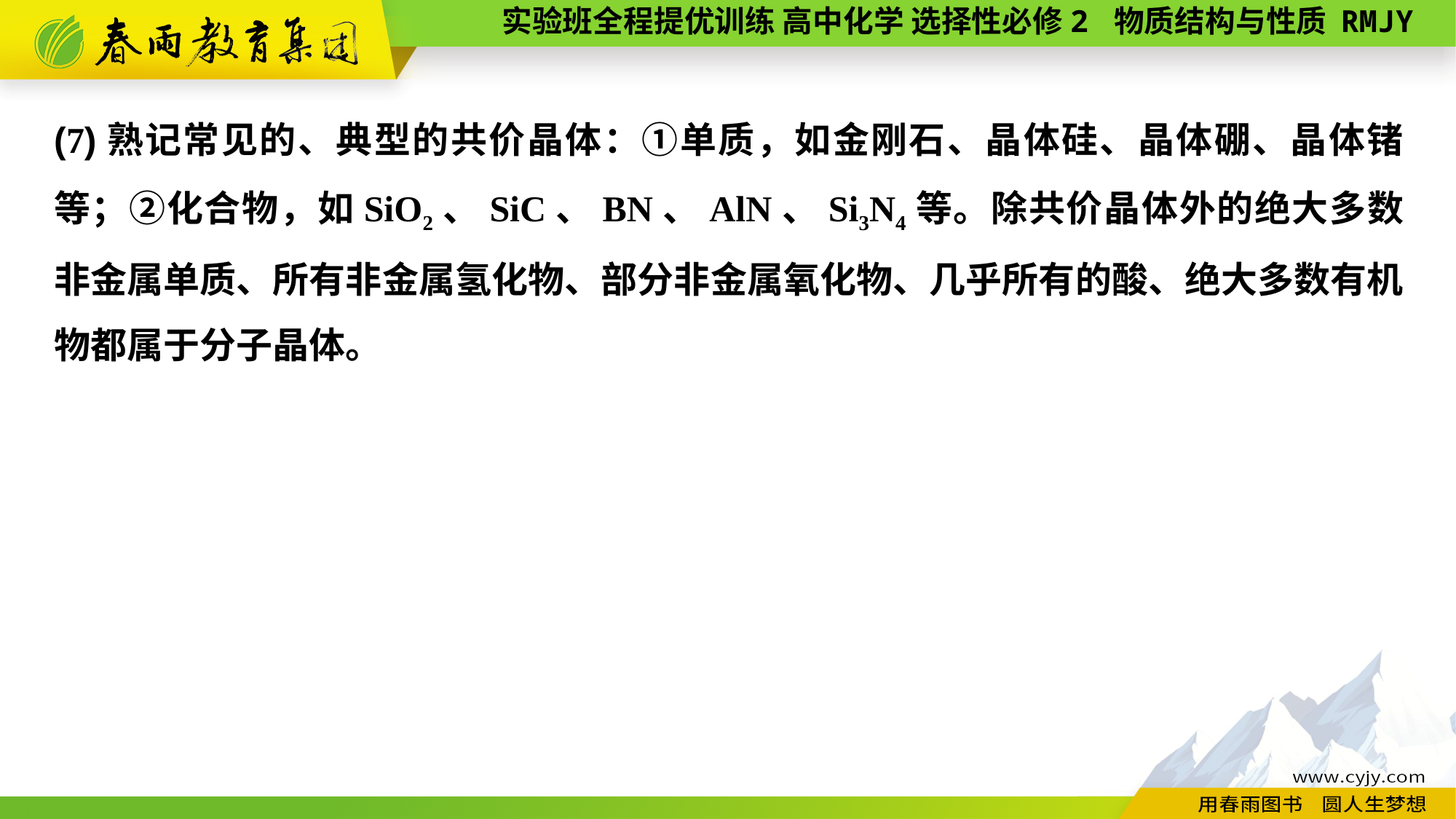

(7)熟记常见的、典型的共价晶体：①单质，如金刚石、晶体硅、晶体硼、晶体锗等；②化合物，如SiO2、SiC、BN、AlN、Si3N4等。除共价晶体外的绝大多数非金属单质、所有非金属氢化物、部分非金属氧化物、几乎所有的酸、绝大多数有机物都属于分子晶体。